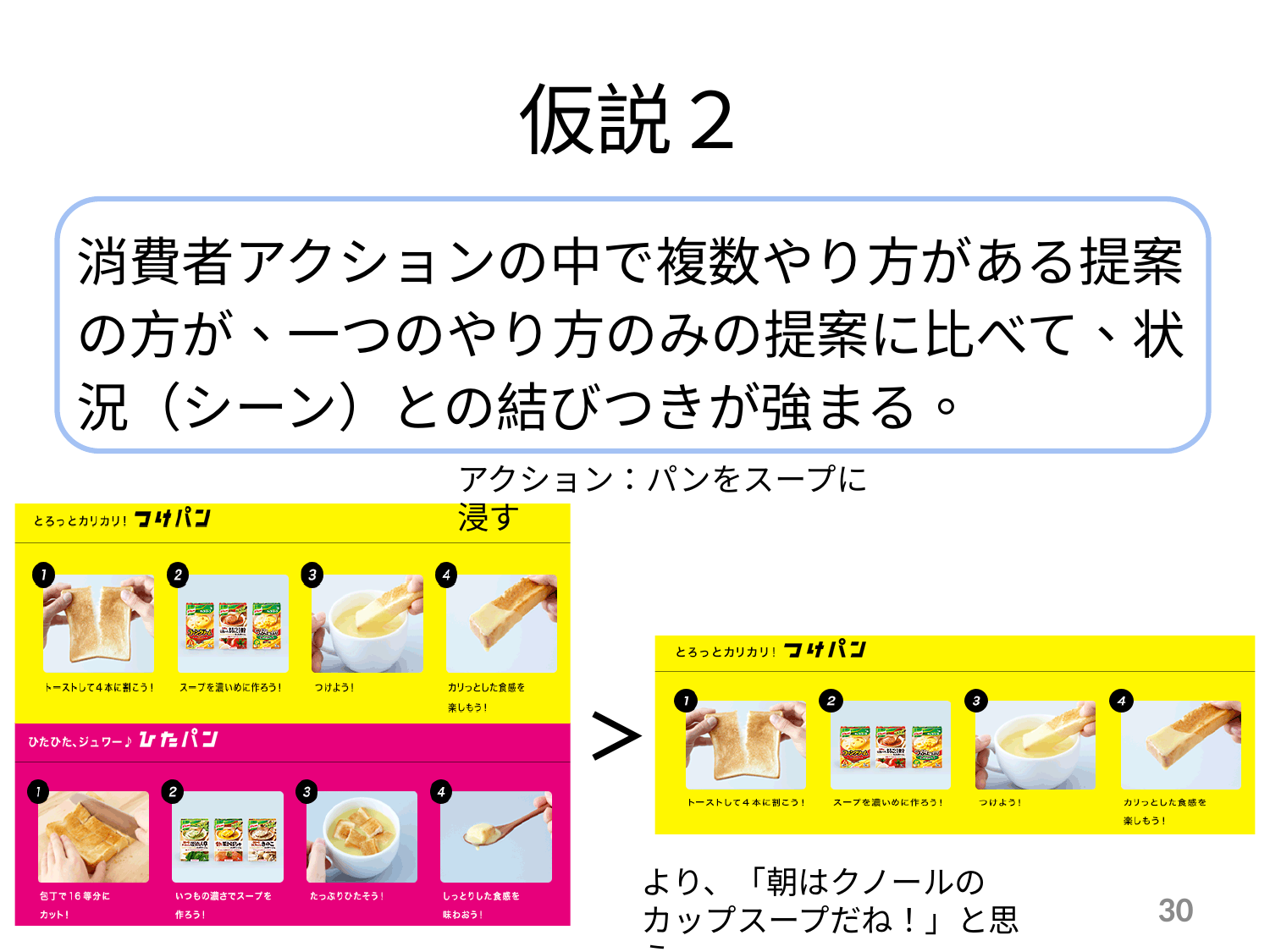

仮説２

消費者アクションの中で複数やり方がある提案の方が、一つのやり方のみの提案に比べて、状況（シーン）との結びつきが強まる。

アクション：パンをスープに浸す

＞

より、「朝はクノールのカップスープだね！」と思う
30